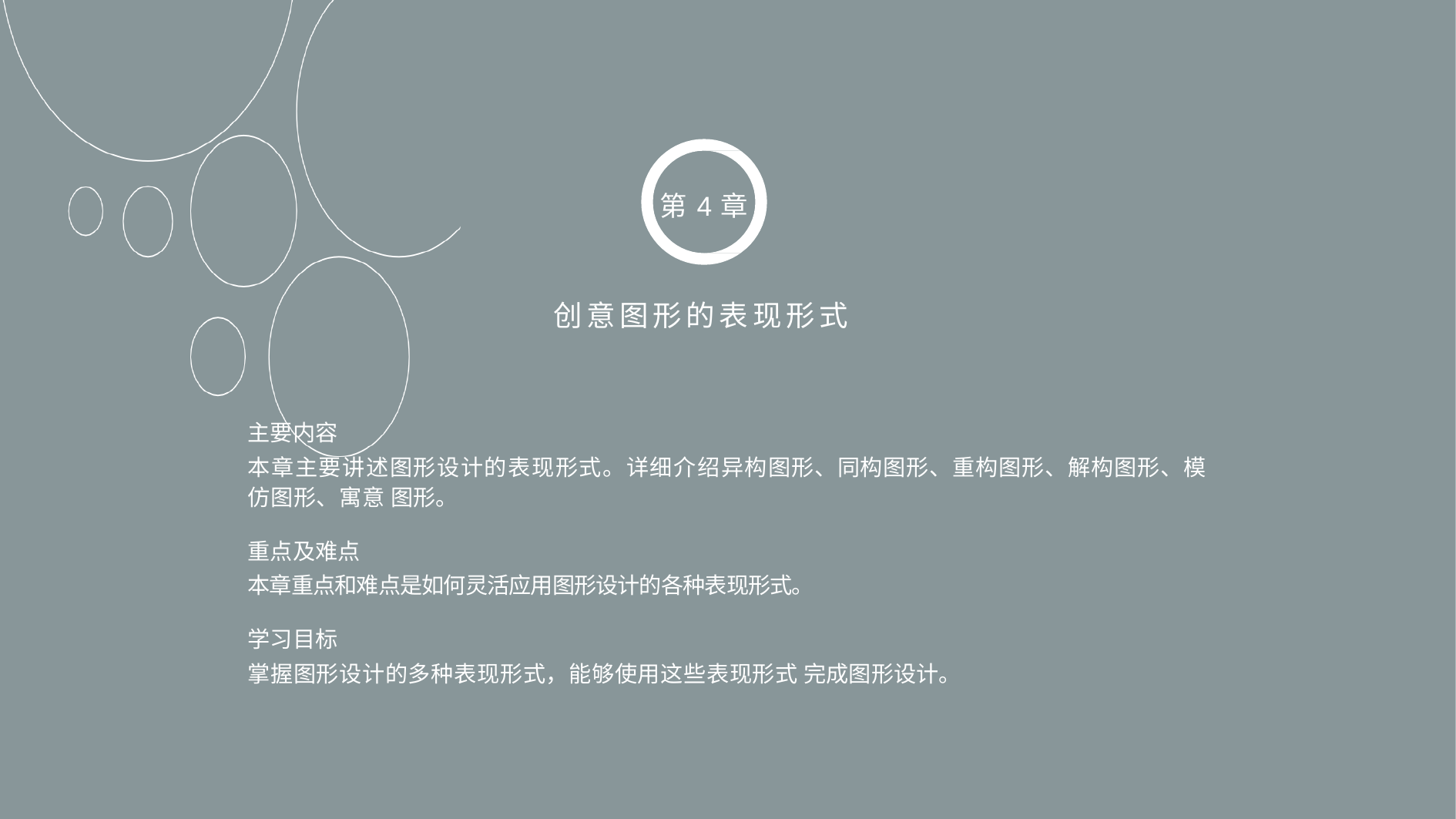

第4章

创意图形的表现形式
主要内容
本章主要讲述图形设计的表现形式。详细介绍异构图形、同构图形、重构图形、解构图形、模仿图形、寓意 图形。

重点及难点
本章重点和难点是如何灵活应用图形设计的各种表现形式。

学习目标
掌握图形设计的多种表现形式，能够使用这些表现形式 完成图形设计。